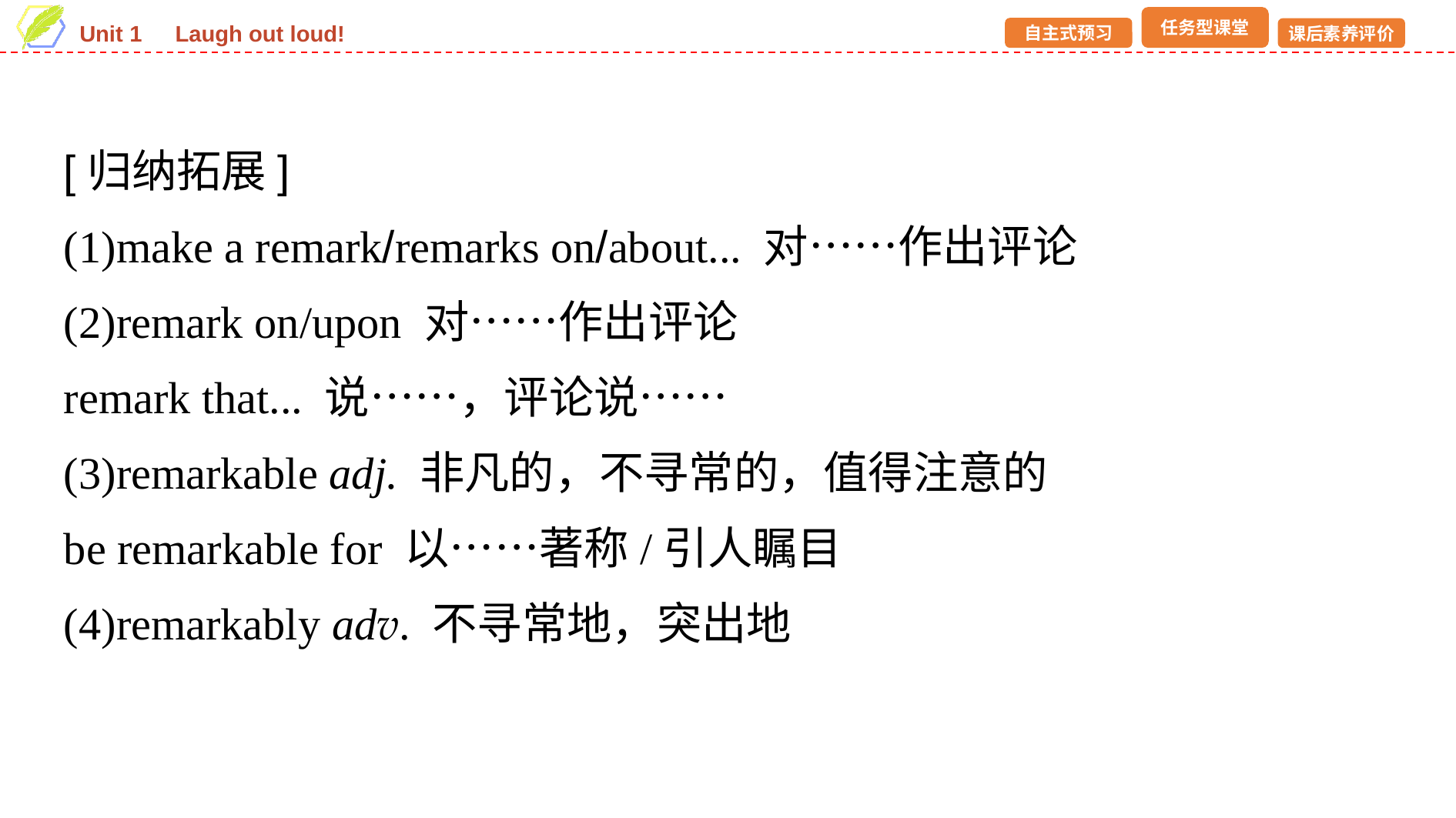

[归纳拓展]
(1)make a remark/remarks on/about... 对……作出评论
(2)remark on/upon 对……作出评论
remark that... 说……，评论说……
(3)remarkable adj. 非凡的，不寻常的，值得注意的
be remarkable for 以……著称/引人瞩目
(4)remarkably adv. 不寻常地，突出地